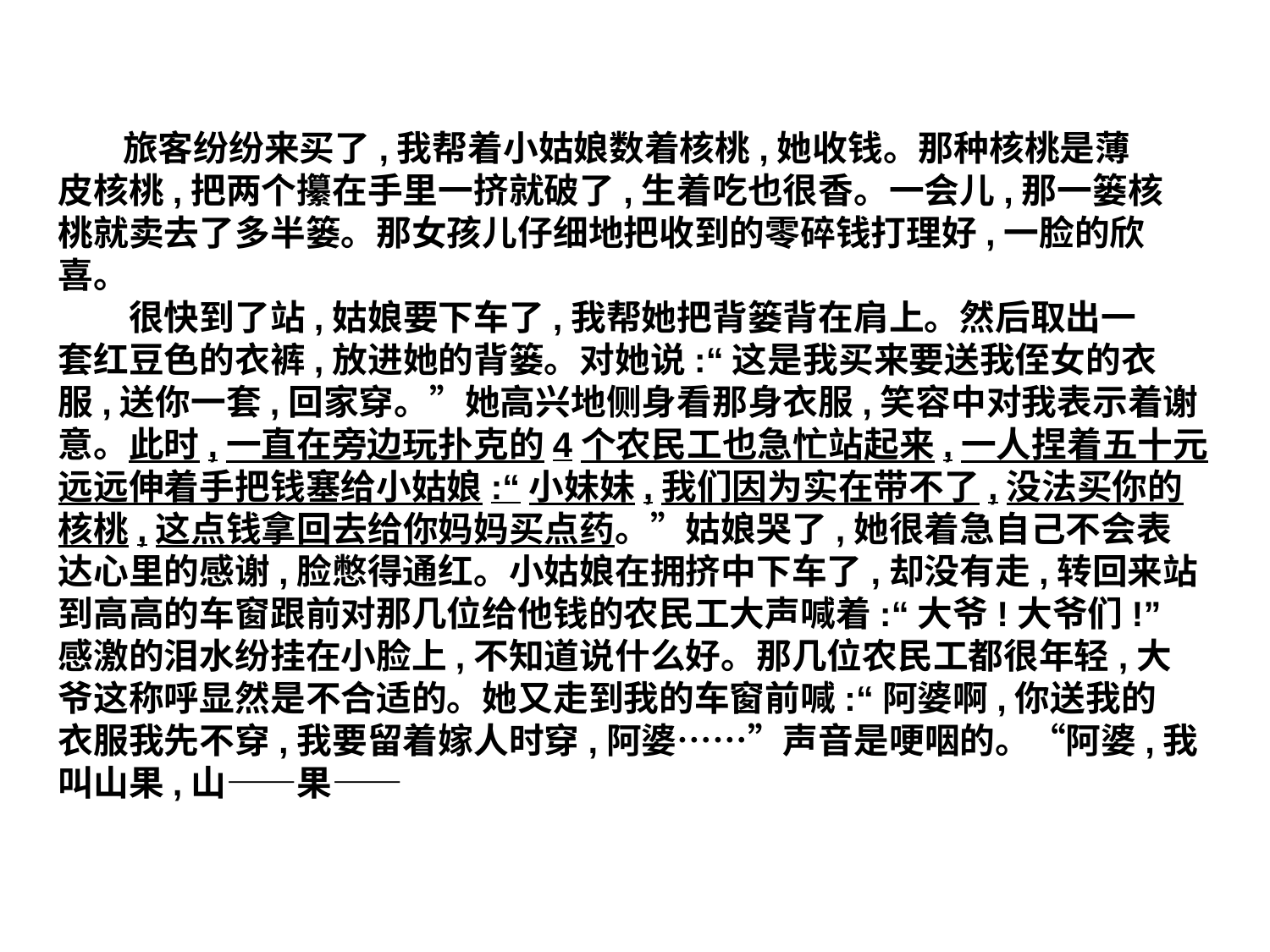

旅客纷纷来买了,我帮着小姑娘数着核桃,她收钱。那种核桃是薄
皮核桃,把两个攥在手里一挤就破了,生着吃也很香。一会儿,那一篓核
桃就卖去了多半篓。那女孩儿仔细地把收到的零碎钱打理好,一脸的欣
喜。
　　很快到了站,姑娘要下车了,我帮她把背篓背在肩上。然后取出一
套红豆色的衣裤,放进她的背篓。对她说:“这是我买来要送我侄女的衣
服,送你一套,回家穿。”她高兴地侧身看那身衣服,笑容中对我表示着谢
意。此时,一直在旁边玩扑克的4个农民工也急忙站起来,一人捏着五十元
远远伸着手把钱塞给小姑娘:“小妹妹,我们因为实在带不了,没法买你的
核桃,这点钱拿回去给你妈妈买点药。”姑娘哭了,她很着急自己不会表
达心里的感谢,脸憋得通红。小姑娘在拥挤中下车了,却没有走,转回来站
到高高的车窗跟前对那几位给他钱的农民工大声喊着:“大爷!大爷们!”
感激的泪水纷挂在小脸上,不知道说什么好。那几位农民工都很年轻,大
爷这称呼显然是不合适的。她又走到我的车窗前喊:“阿婆啊,你送我的
衣服我先不穿,我要留着嫁人时穿,阿婆……”声音是哽咽的。“阿婆,我
叫山果,山——果——